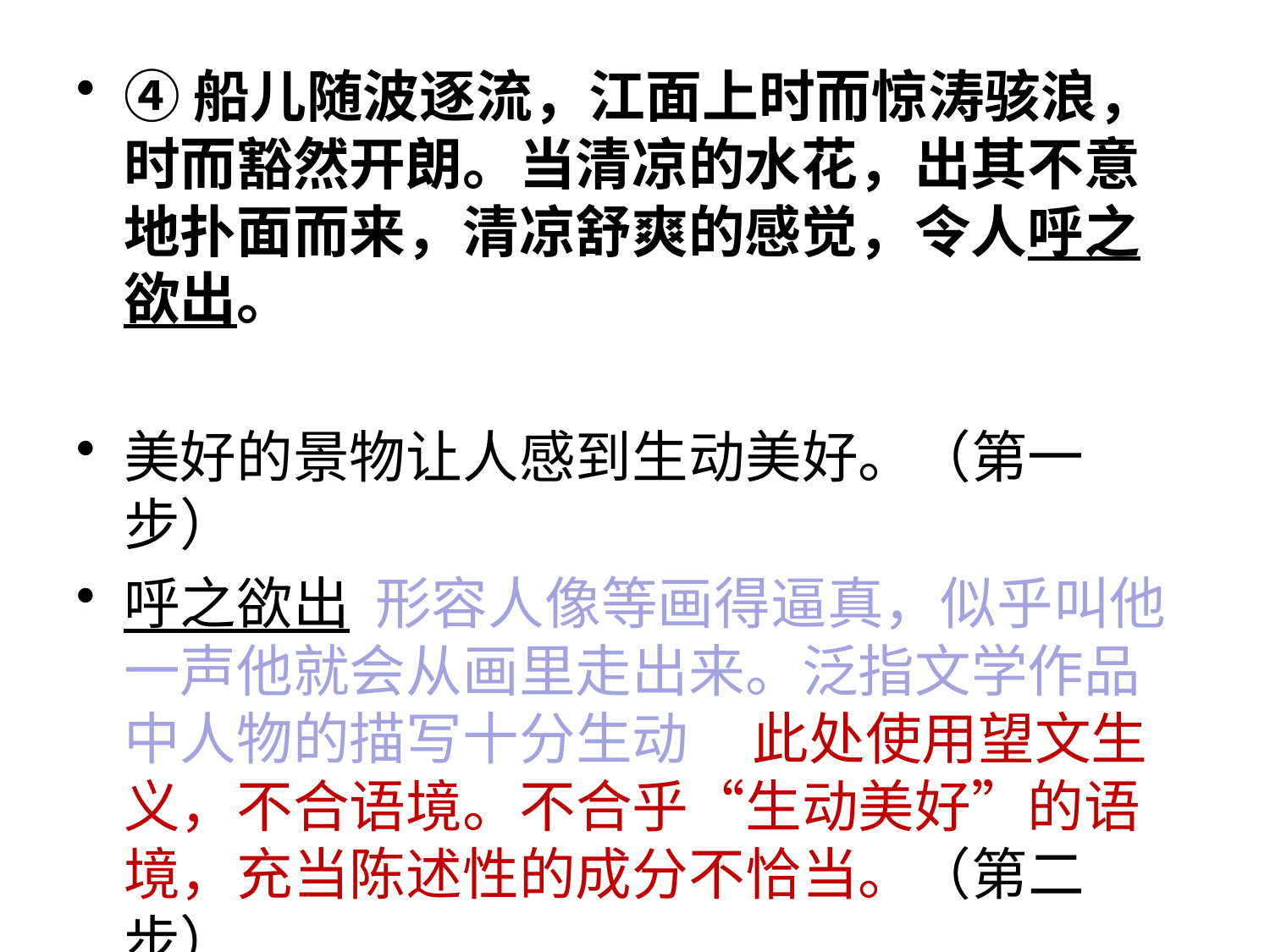

④船儿随波逐流，江面上时而惊涛骇浪，时而豁然开朗。当清凉的水花，出其不意地扑面而来，清凉舒爽的感觉，令人呼之欲出。

美好的景物让人感到生动美好。（第一步）
呼之欲出  形容人像等画得逼真，似乎叫他一声他就会从画里走出来。泛指文学作品中人物的描写十分生动     此处使用望文生义，不合语境。不合乎“生动美好”的语境，充当陈述性的成分不恰当。（第二步）